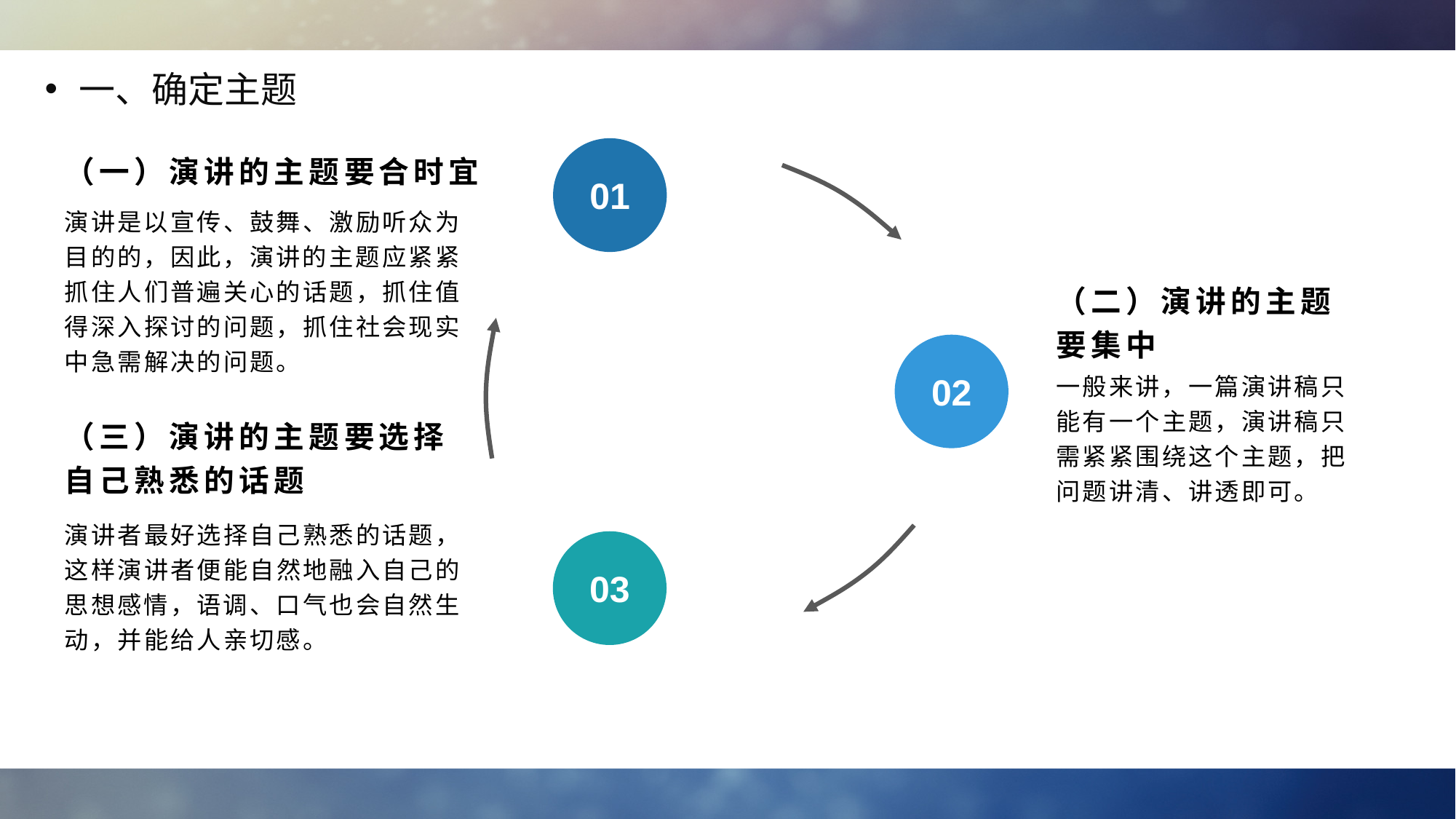

一、确定主题

01
（一）演讲的主题要合时宜
演讲是以宣传、鼓舞、激励听众为目的的，因此，演讲的主题应紧紧抓住人们普遍关心的话题，抓住值得深入探讨的问题，抓住社会现实中急需解决的问题。
（二）演讲的主题要集中

02
一般来讲，一篇演讲稿只能有一个主题，演讲稿只需紧紧围绕这个主题，把问题讲清、讲透即可。
（三）演讲的主题要选择自己熟悉的话题

演讲者最好选择自己熟悉的话题，这样演讲者便能自然地融入自己的思想感情，语调、口气也会自然生动，并能给人亲切感。
03